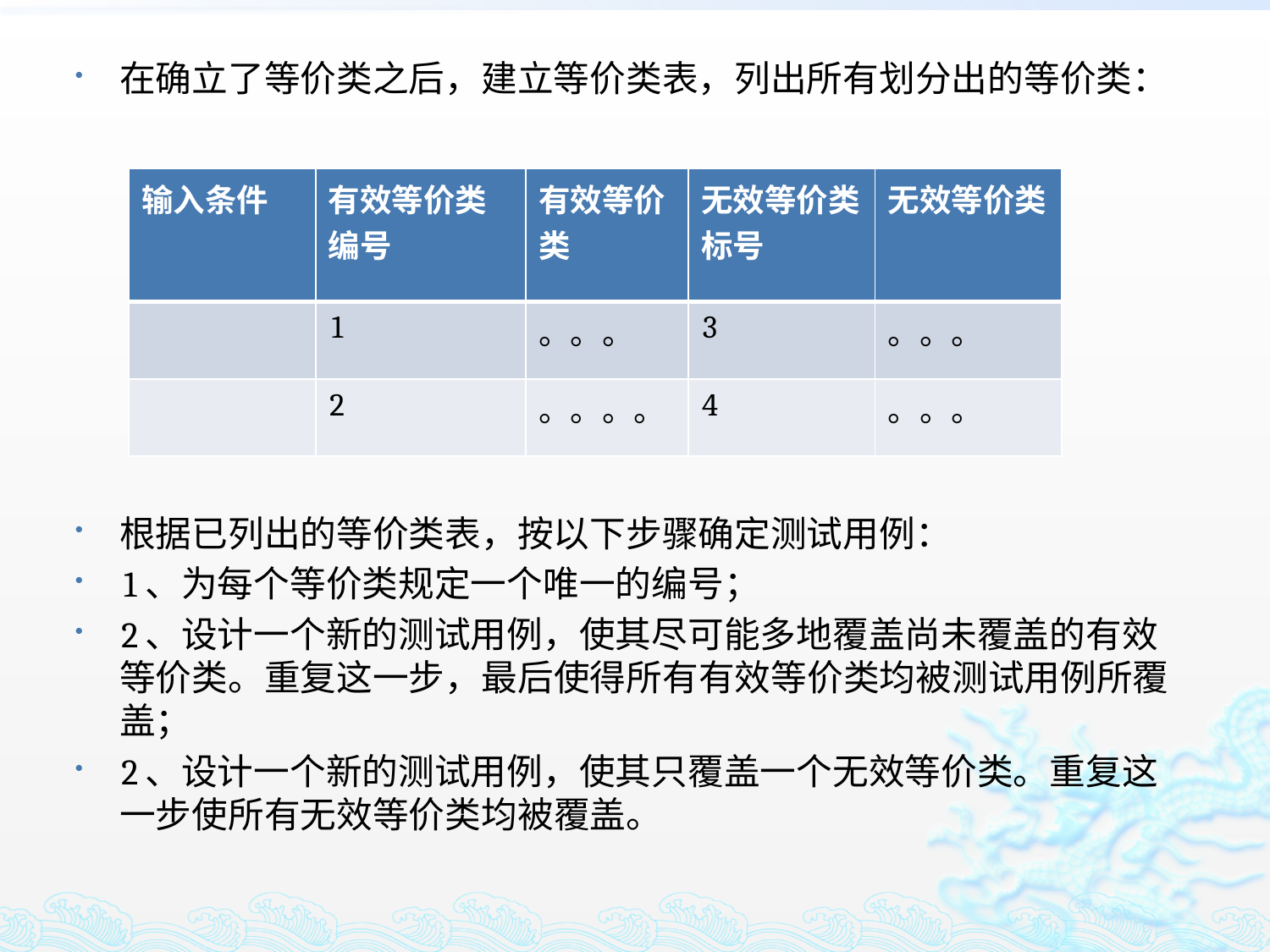

在确立了等价类之后，建立等价类表，列出所有划分出的等价类：

根据已列出的等价类表，按以下步骤确定测试用例：
1、为每个等价类规定一个唯一的编号；
2、设计一个新的测试用例，使其尽可能多地覆盖尚未覆盖的有效等价类。重复这一步，最后使得所有有效等价类均被测试用例所覆盖；
2、设计一个新的测试用例，使其只覆盖一个无效等价类。重复这一步使所有无效等价类均被覆盖。
| 输入条件 | 有效等价类 编号 | 有效等价类 | 无效等价类标号 | 无效等价类 |
| --- | --- | --- | --- | --- |
|  | 1 | 。。。 | 3 | 。。。 |
|  | 2 | 。。。。 | 4 | 。。。 |